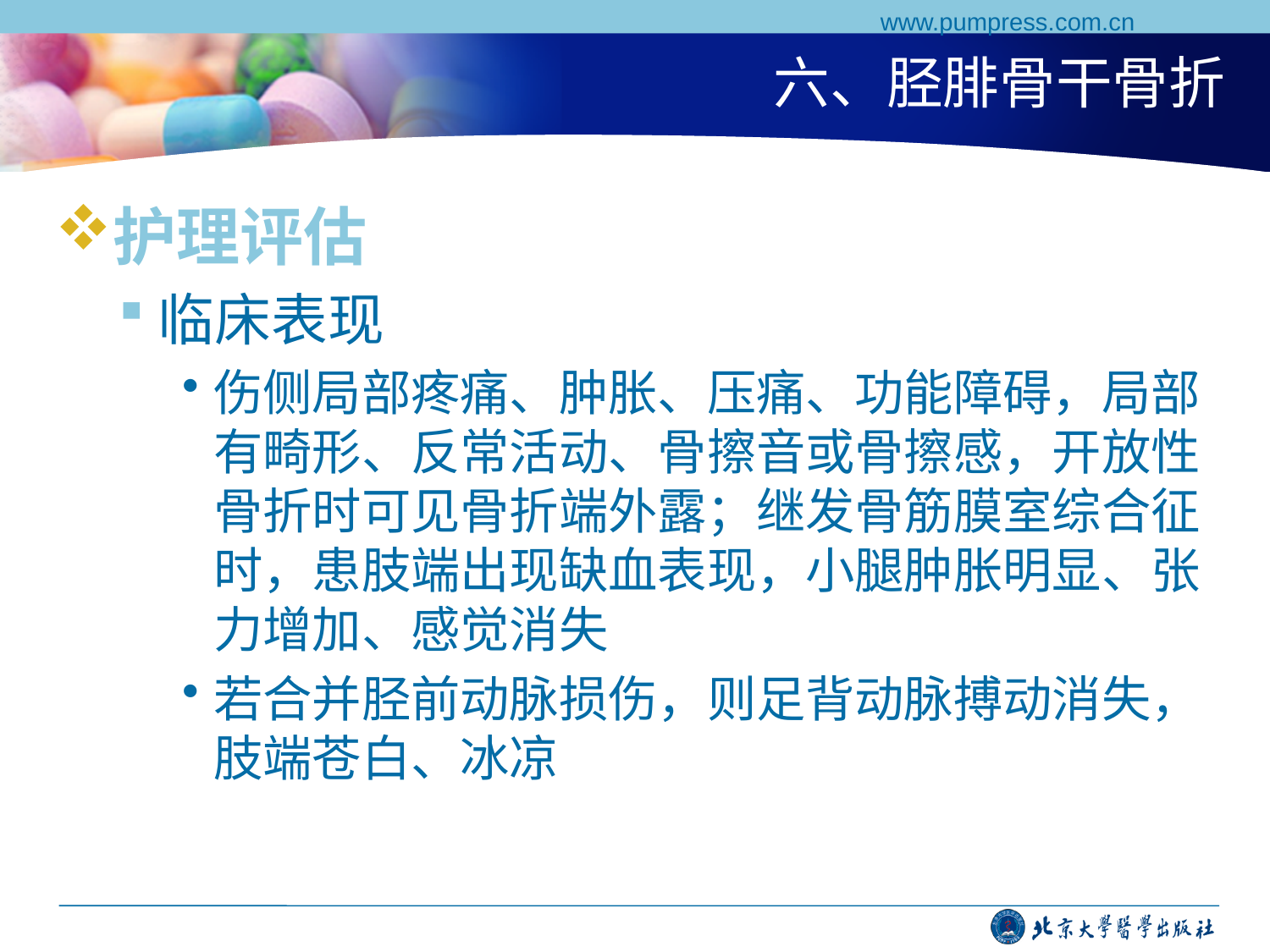

www.pumpress.com.cn
# 六、胫腓骨干骨折
护理评估
临床表现
伤侧局部疼痛、肿胀、压痛、功能障碍，局部有畸形、反常活动、骨擦音或骨擦感，开放性骨折时可见骨折端外露；继发骨筋膜室综合征时，患肢端出现缺血表现，小腿肿胀明显、张力增加、感觉消失
若合并胫前动脉损伤，则足背动脉搏动消失，肢端苍白、冰凉